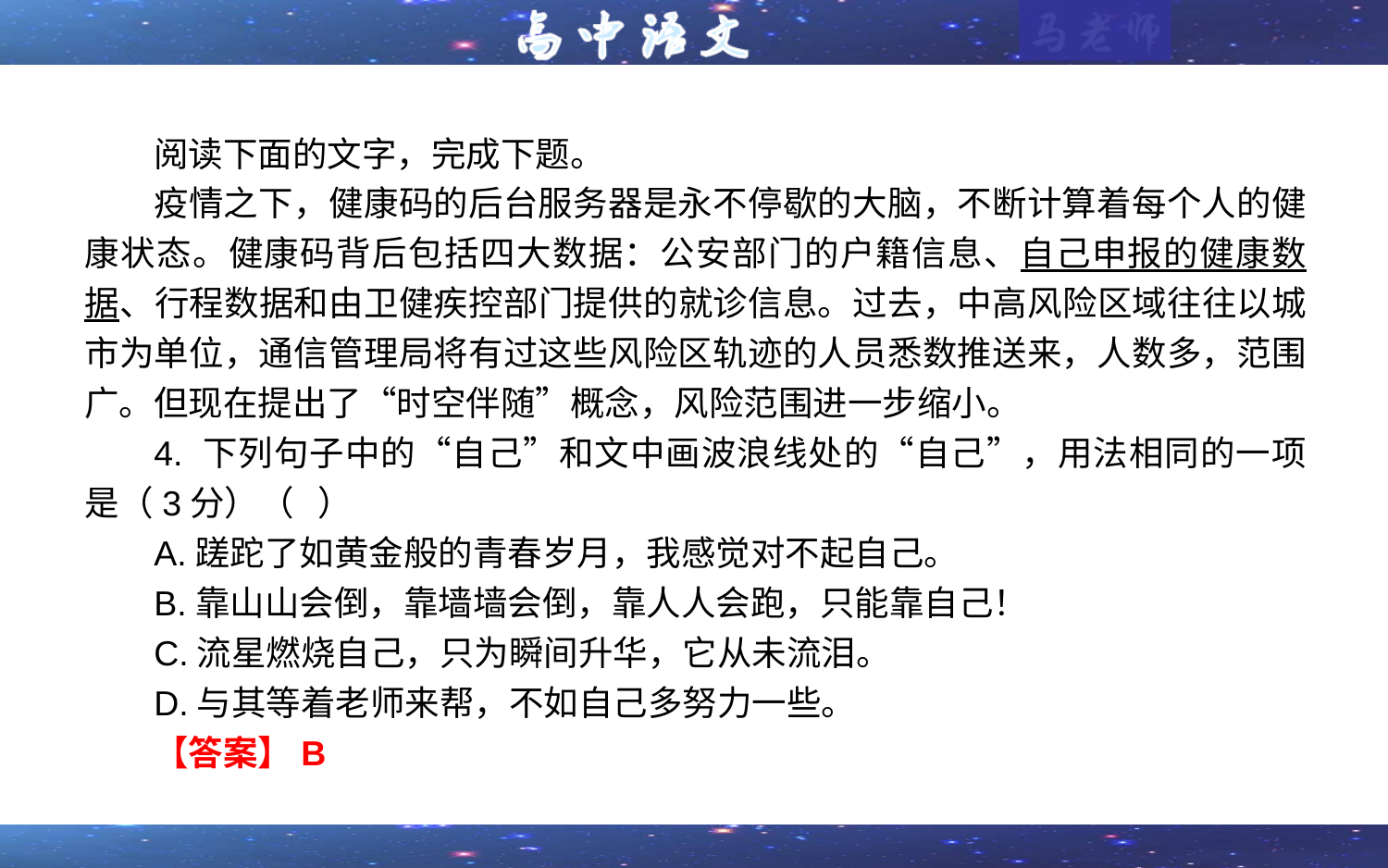

阅读下面的文字，完成下题。
疫情之下，健康码的后台服务器是永不停歇的大脑，不断计算着每个人的健康状态。健康码背后包括四大数据：公安部门的户籍信息、自己申报的健康数据、行程数据和由卫健疾控部门提供的就诊信息。过去，中高风险区域往往以城市为单位，通信管理局将有过这些风险区轨迹的人员悉数推送来，人数多，范围广。但现在提出了“时空伴随”概念，风险范围进一步缩小。
4. 下列句子中的“自己”和文中画波浪线处的“自己”，用法相同的一项是（3分）（   ）
A.蹉跎了如黄金般的青春岁月，我感觉对不起自己。
B.靠山山会倒，靠墙墙会倒，靠人人会跑，只能靠自己！
C.流星燃烧自己，只为瞬间升华，它从未流泪。
D.与其等着老师来帮，不如自己多努力一些。
【答案】B